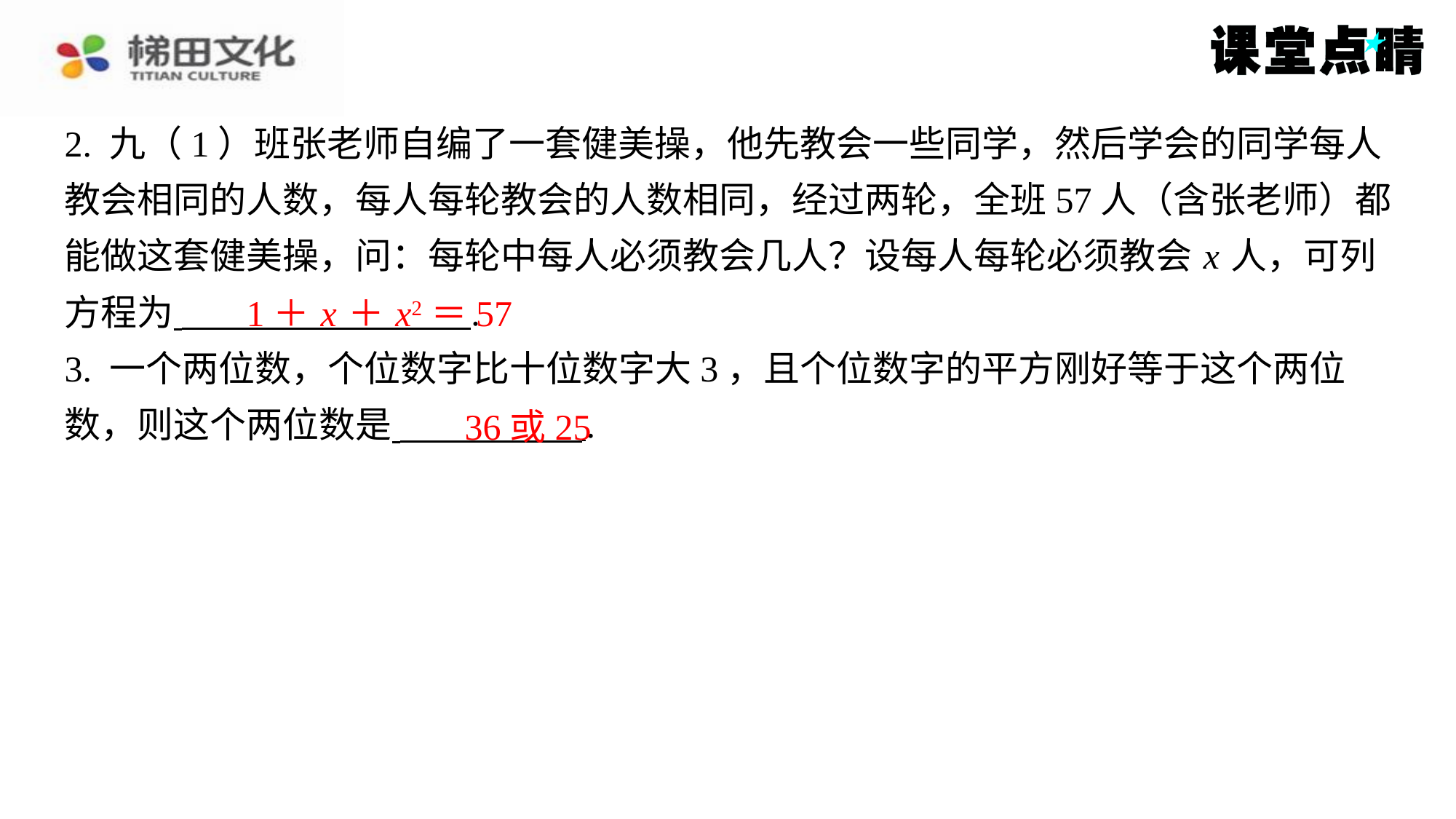

2. 九（1）班张老师自编了一套健美操，他先教会一些同学，然后学会的同学每人
教会相同的人数，每人每轮教会的人数相同，经过两轮，全班57人（含张老师）都
能做这套健美操，问：每轮中每人必须教会几人？设每人每轮必须教会 x 人，可列
方程为                                            ⁠.
3. 一个两位数，个位数字比十位数字大3，且个位数字的平方刚好等于这个两位
数，则这个两位数是                             ⁠.
1＋ x ＋ x2＝57
36或25